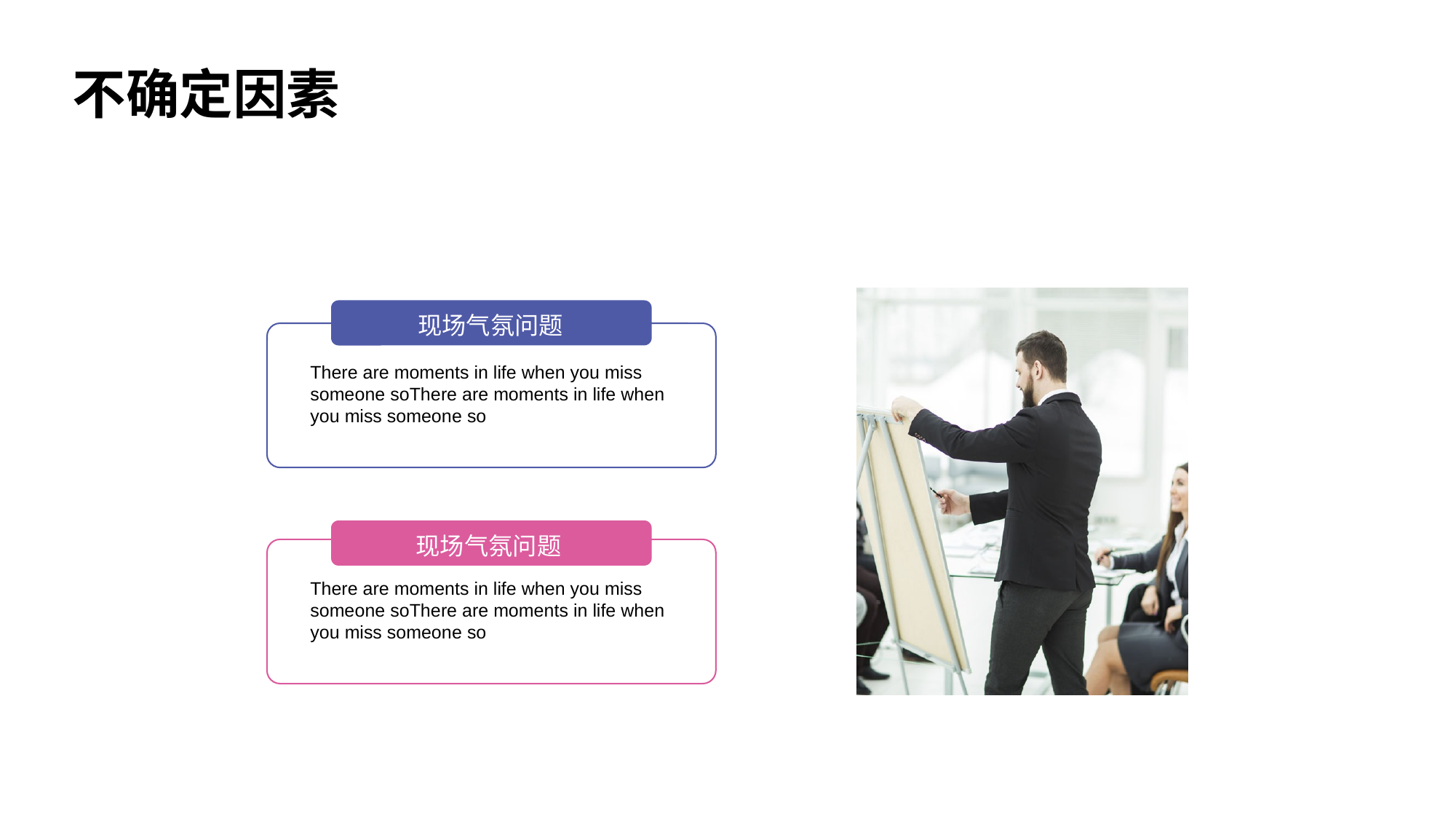

不确定因素

现场气氛问题

There are moments in life when you miss someone soThere are moments in life when you miss someone so

现场气氛问题

There are moments in life when you miss someone soThere are moments in life when you miss someone so